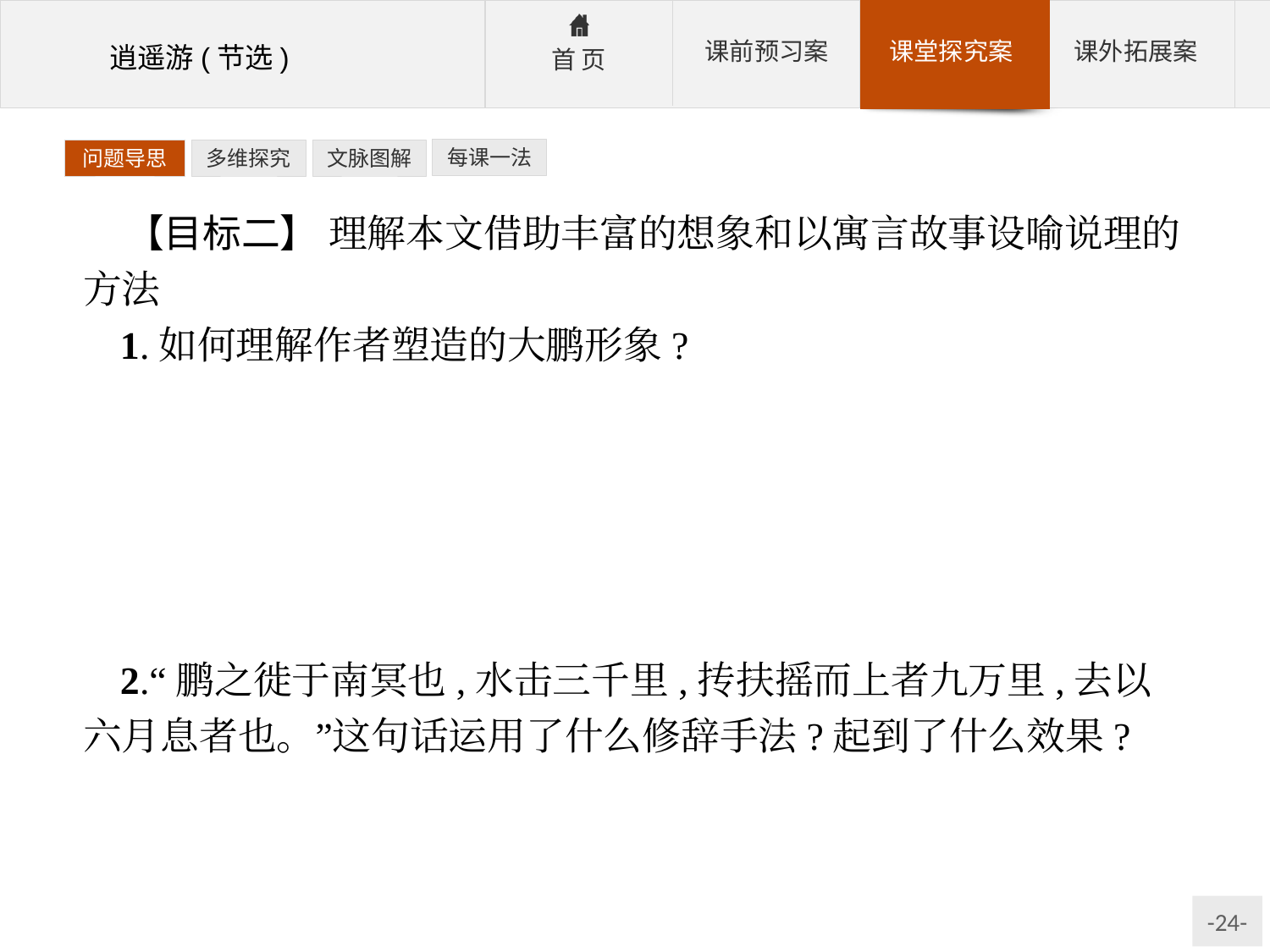

每课一法
问题导思
多维探究
文脉图解
【目标二】 理解本文借助丰富的想象和以寓言故事设喻说理的方法
1.如何理解作者塑造的大鹏形象?
参考答案:作者既从原则上否定了大鹏,认为它有所依,非真正逍遥,又驳斥蜩与学鸠的嘲笑,指出有“小大之辩”,并不避重复地描绘大鹏的雄伟形象,热爱之情跃然纸上。这里的大鹏形象不正是作者自己的形象吗?作者才能无双,向往着逍遥却又无法逍遥。大鹏形象体现的正是作者欲飞的理想和无法飞走的悲哀。
2.“鹏之徙于南冥也,水击三千里,抟扶摇而上者九万里,去以六月息者也。”这句话运用了什么修辞手法?起到了什么效果?
参考答案:夸张手法。赋予大鹏以超常的力量,它能激起三千里的水花,能飞上九万里高空,将鹏之大、力之猛描述得无以复加。